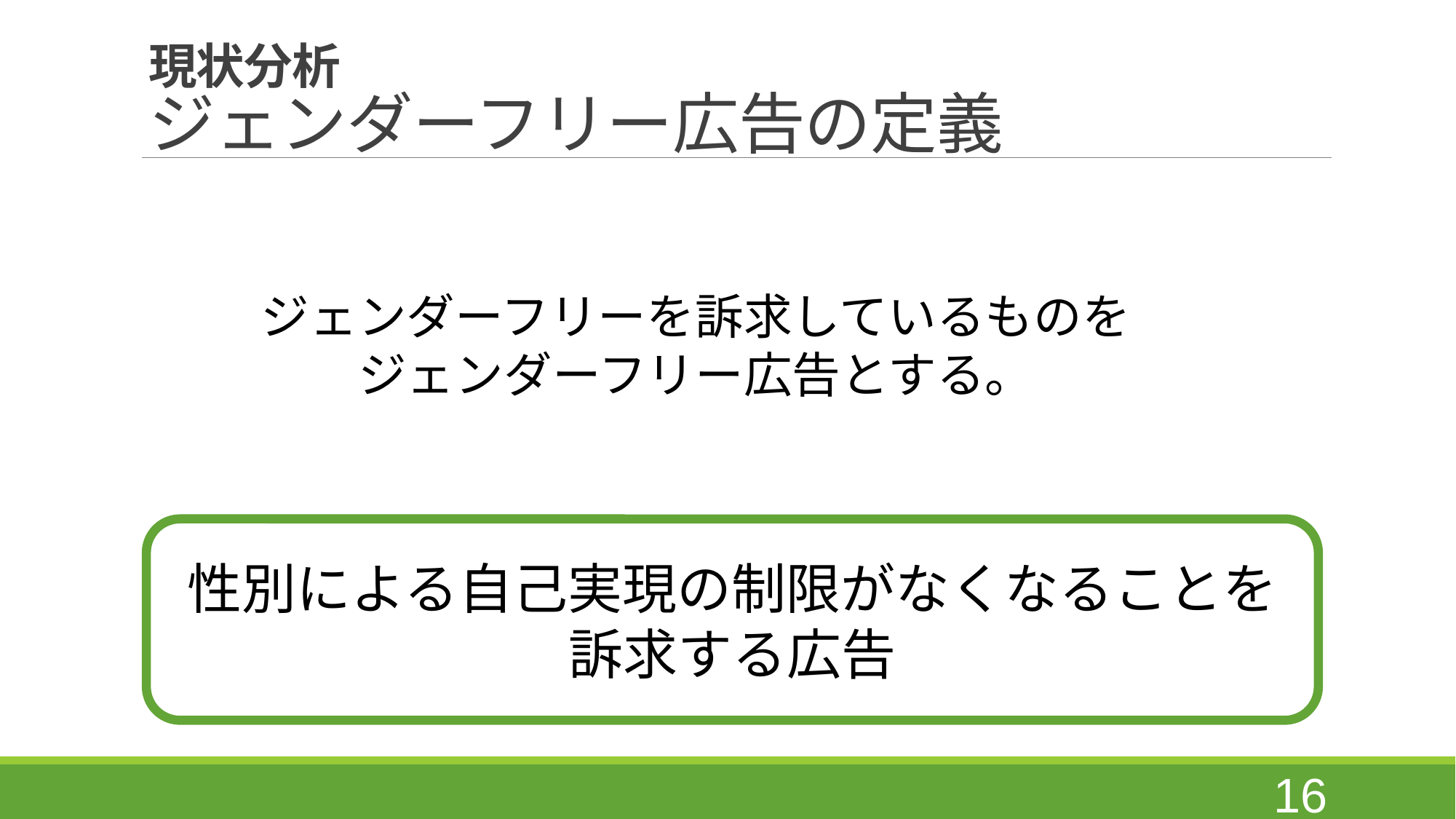

# 現状分析 ジェンダーフリー広告の定義
ジェンダーフリーを訴求しているものを
ジェンダーフリー広告とする。
性別による自己実現の制限がなくなることを訴求する広告
16